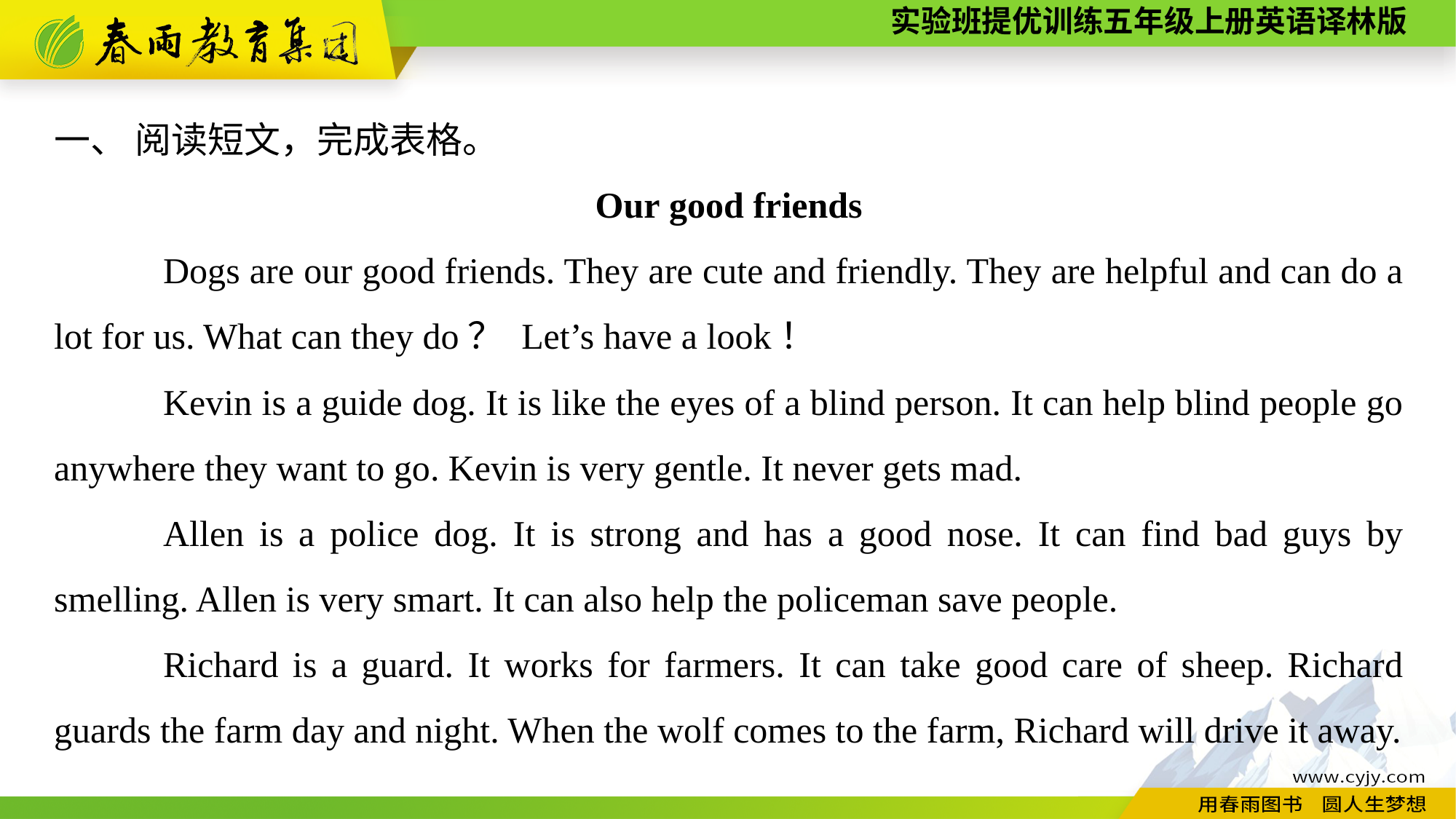

一、 阅读短文，完成表格。
Our good friends
	Dogs are our good friends. They are cute and friendly. They are helpful and can do a lot for us. What can they do？ Let’s have a look！
	Kevin is a guide dog. It is like the eyes of a blind person. It can help blind people go anywhere they want to go. Kevin is very gentle. It never gets mad.
	Allen is a police dog. It is strong and has a good nose. It can find bad guys by smelling. Allen is very smart. It can also help the policeman save people.
	Richard is a guard. It works for farmers. It can take good care of sheep. Richard guards the farm day and night. When the wolf comes to the farm, Richard will drive it away.